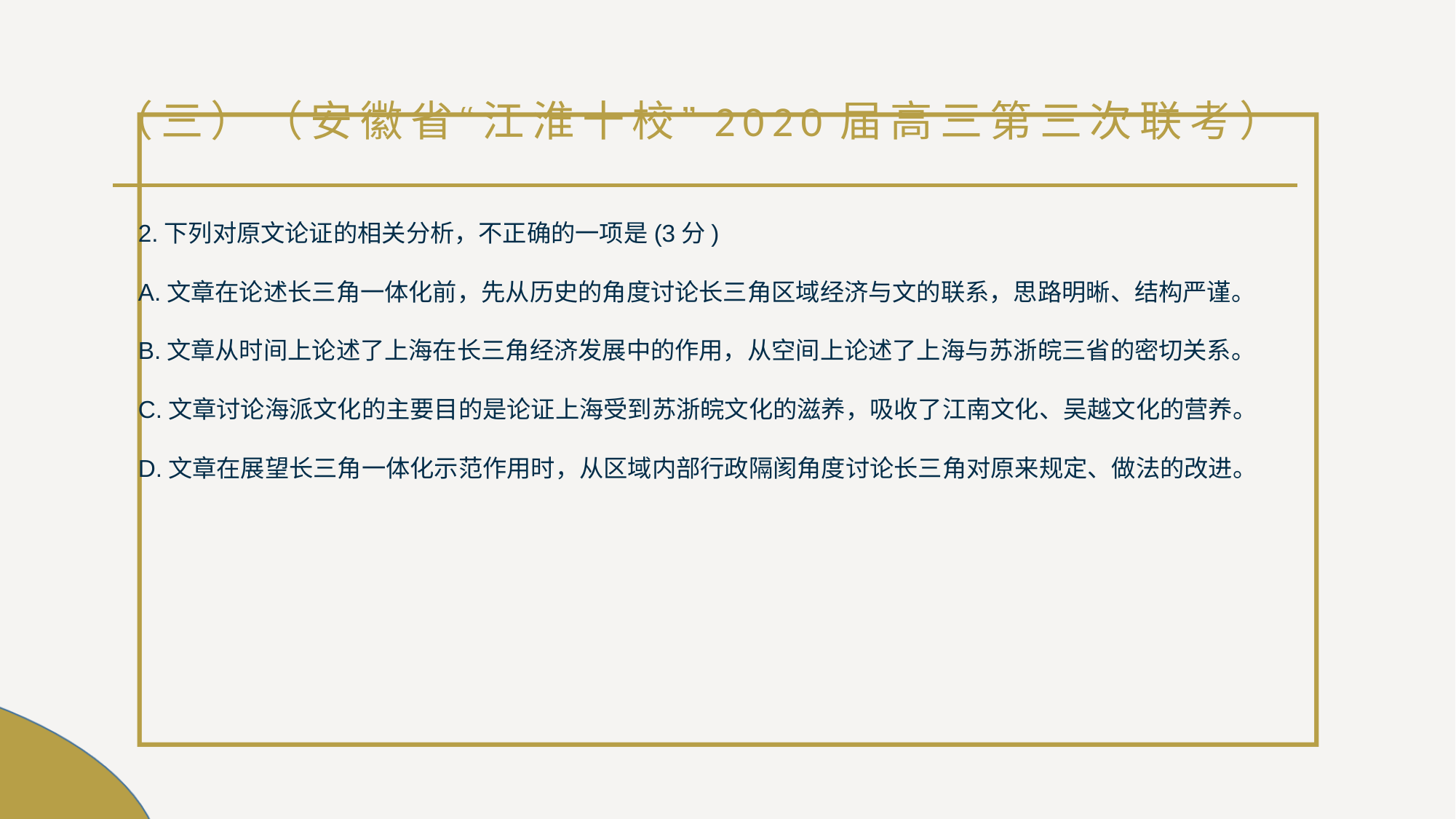

# （三）（安徽省“江淮十校”2020届高三第三次联考）
2.下列对原文论证的相关分析，不正确的一项是(3分)
A.文章在论述长三角一体化前，先从历史的角度讨论长三角区域经济与文的联系，思路明晰、结构严谨。
B.文章从时间上论述了上海在长三角经济发展中的作用，从空间上论述了上海与苏浙皖三省的密切关系。
C.文章讨论海派文化的主要目的是论证上海受到苏浙皖文化的滋养，吸收了江南文化、吴越文化的营养。
D.文章在展望长三角一体化示范作用时，从区域内部行政隔阂角度讨论长三角对原来规定、做法的改进。